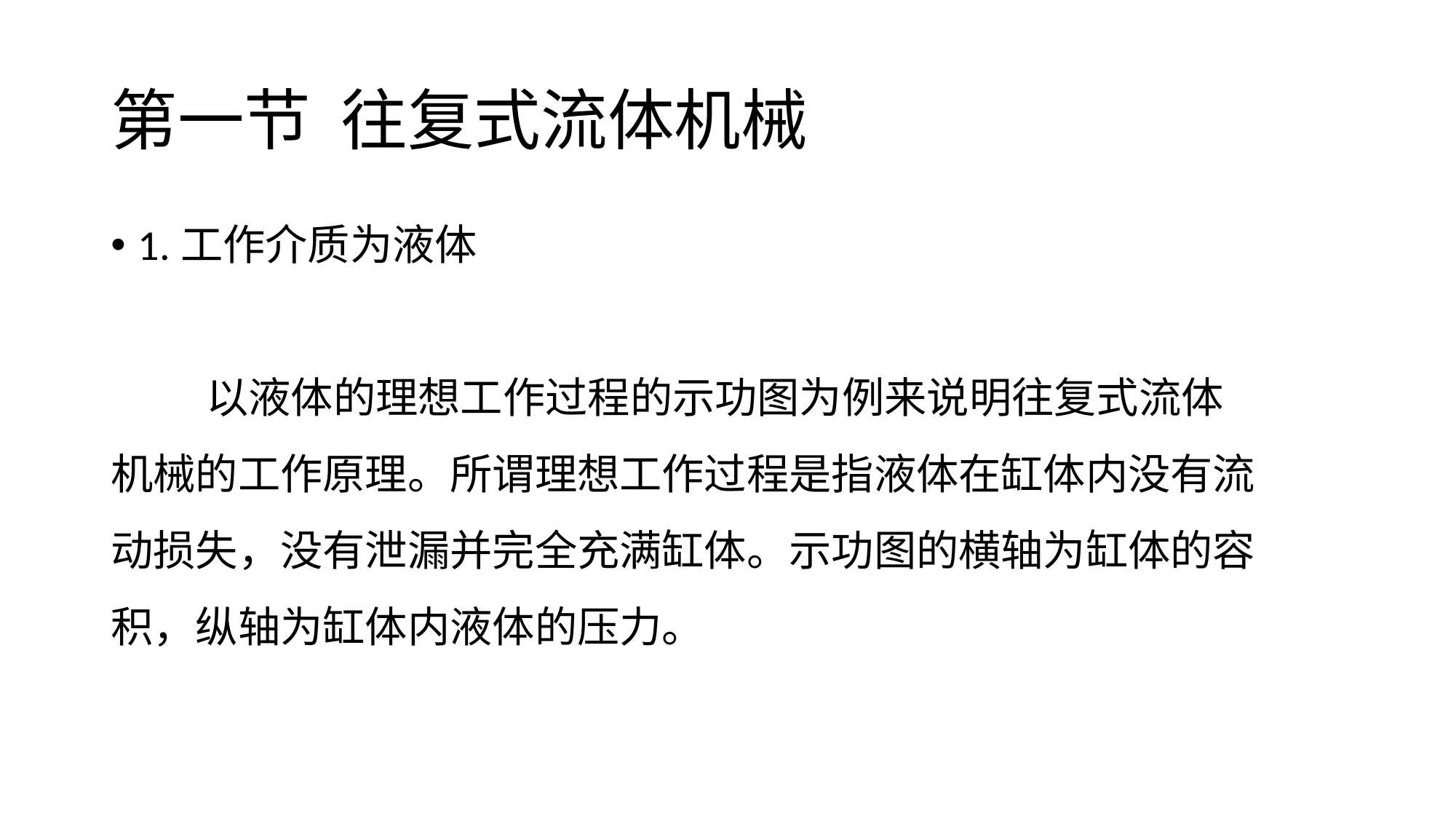

# 第一节  往复式流体机械
1.工作介质为液体

         以液体的理想工作过程的示功图为例来说明往复式流体机械的工作原理。所谓理想工作过程是指液体在缸体内没有流动损失，没有泄漏并完全充满缸体。示功图的横轴为缸体的容积，纵轴为缸体内液体的压力。